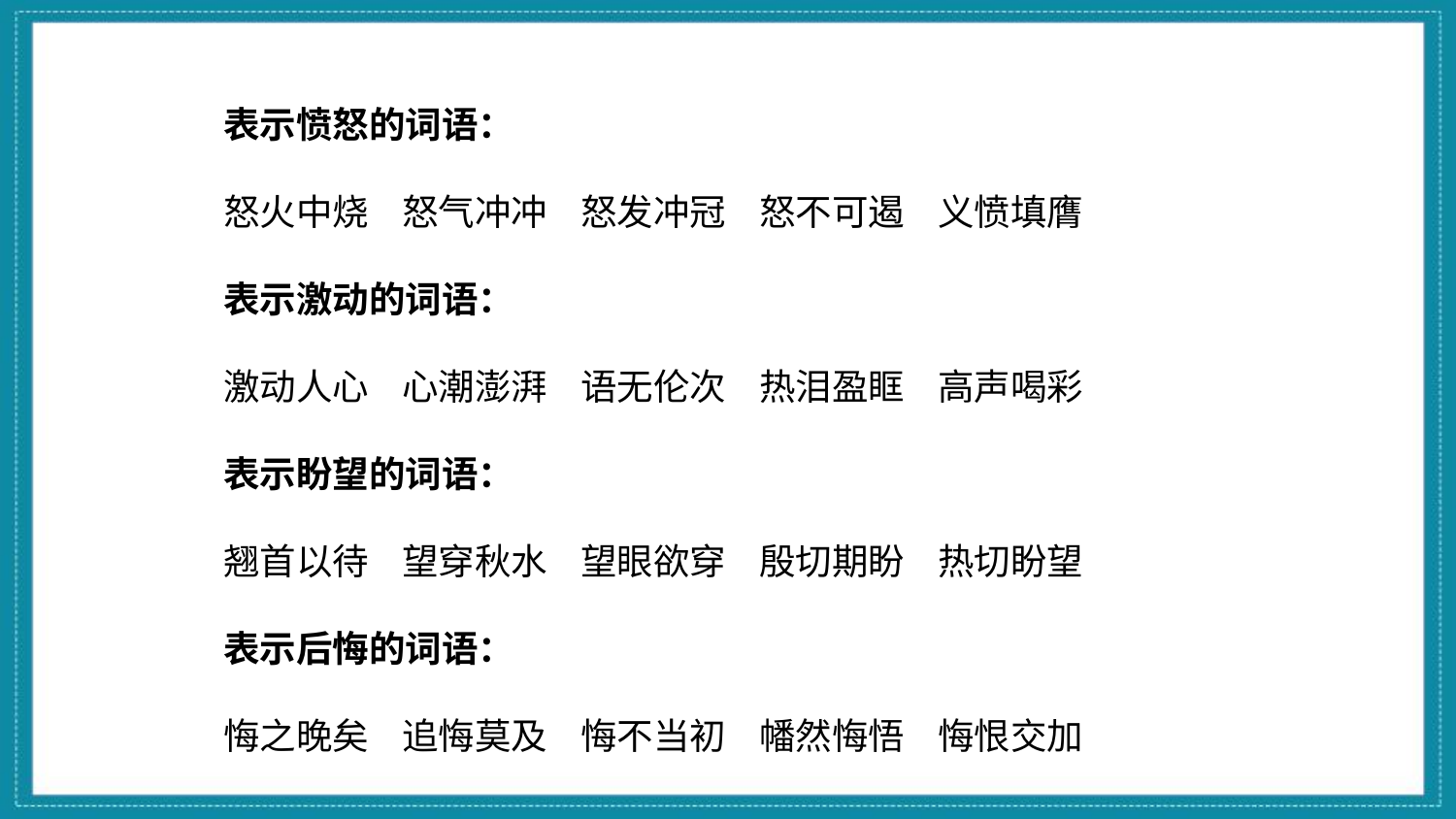

表示愤怒的词语：
怒火中烧    怒气冲冲    怒发冲冠    怒不可遏    义愤填膺
表示激动的词语：
激动人心    心潮澎湃    语无伦次    热泪盈眶    高声喝彩
表示盼望的词语：
翘首以待    望穿秋水    望眼欲穿    殷切期盼    热切盼望
表示后悔的词语：
悔之晚矣    追悔莫及    悔不当初    幡然悔悟    悔恨交加